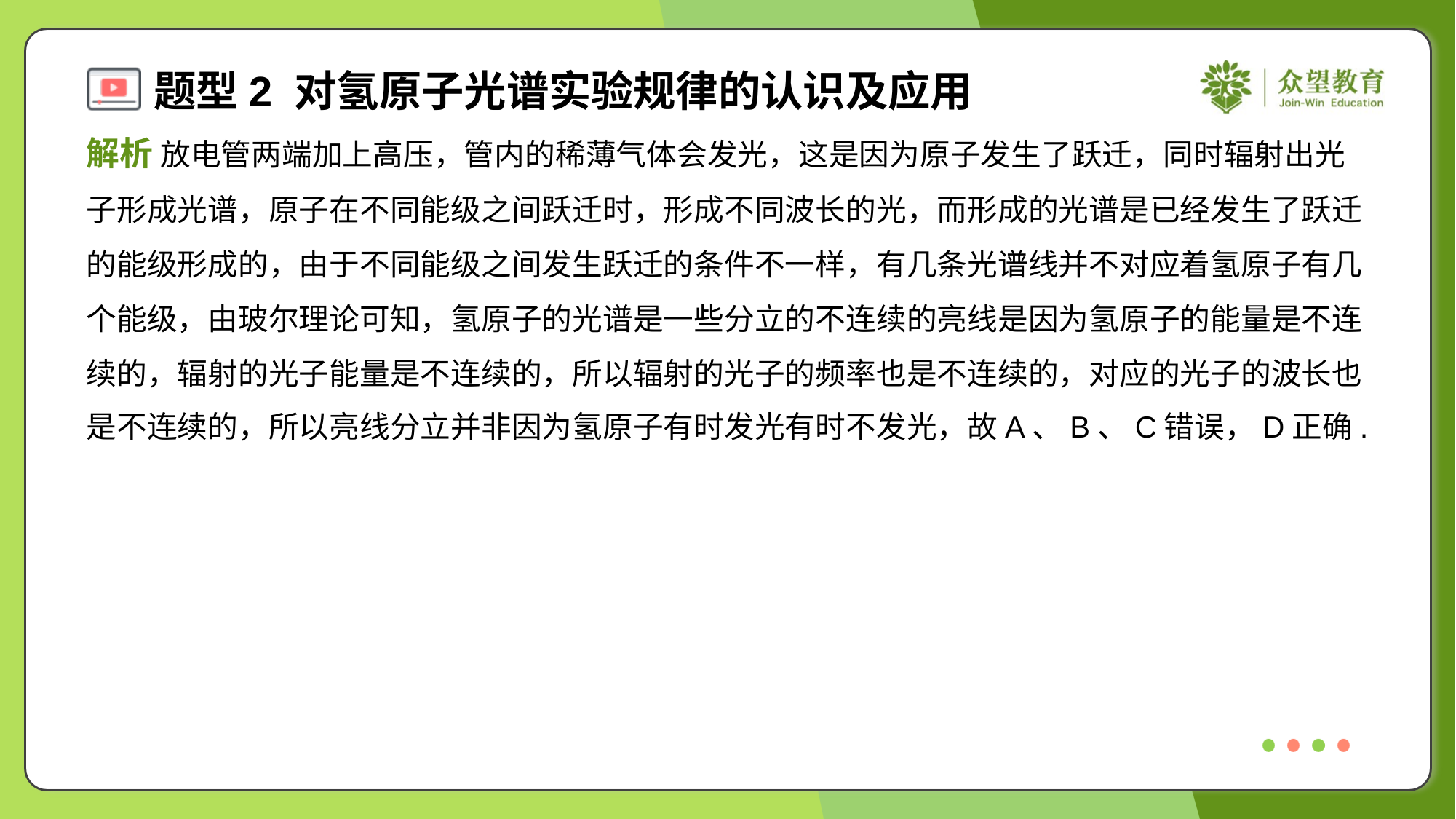

解析 放电管两端加上高压，管内的稀薄气体会发光，这是因为原子发生了跃迁，同时辐射出光
子形成光谱，原子在不同能级之间跃迁时，形成不同波长的光，而形成的光谱是已经发生了跃迁
的能级形成的，由于不同能级之间发生跃迁的条件不一样，有几条光谱线并不对应着氢原子有几
个能级，由玻尔理论可知，氢原子的光谱是一些分立的不连续的亮线是因为氢原子的能量是不连
续的，辐射的光子能量是不连续的，所以辐射的光子的频率也是不连续的，对应的光子的波长也
是不连续的，所以亮线分立并非因为氢原子有时发光有时不发光，故A、B、C错误，D正确.